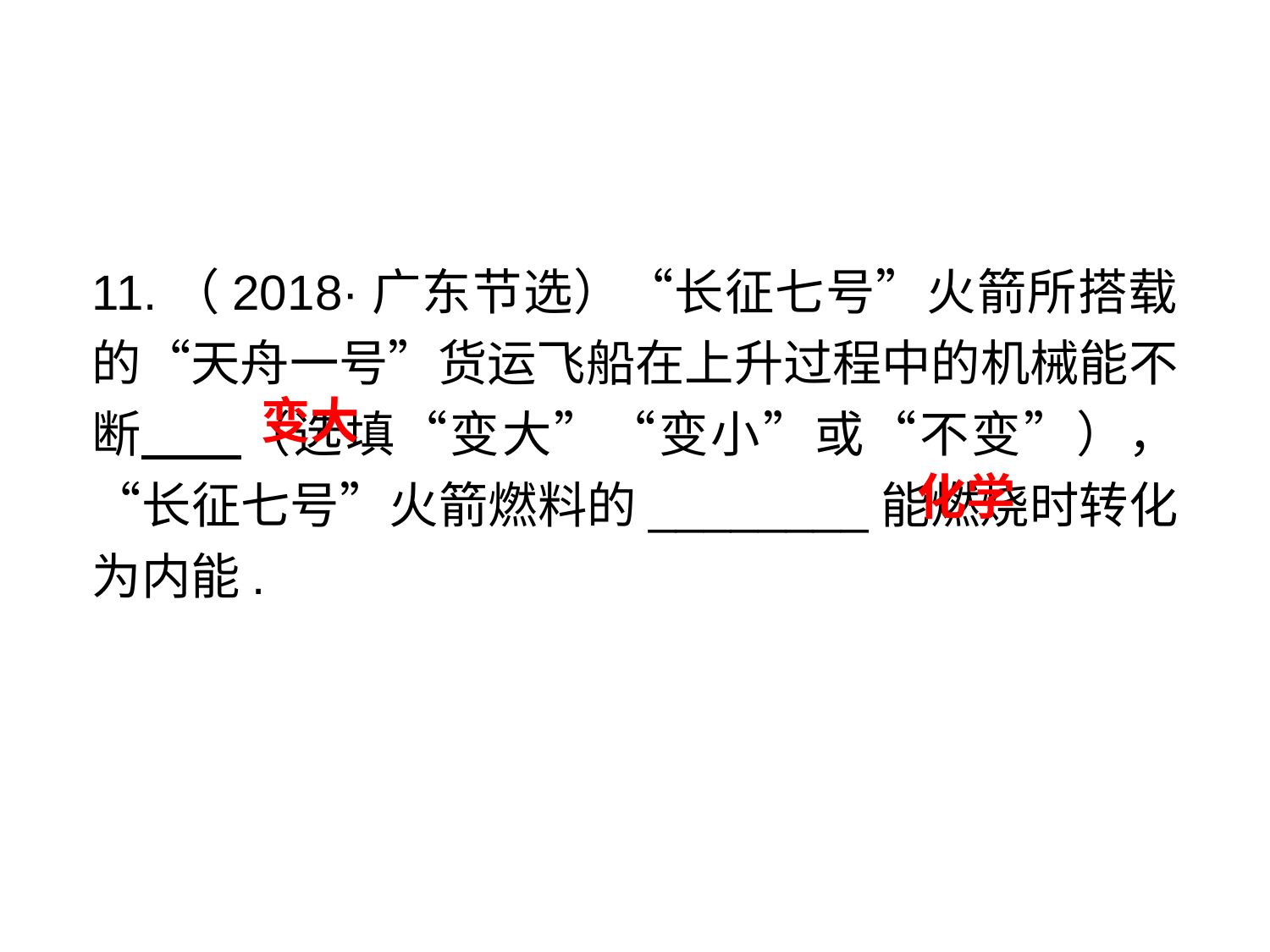

11.（2018·广东节选）“长征七号”火箭所搭载的“天舟一号”货运飞船在上升过程中的机械能不断       （选填“变大”“变小”或“不变”），“长征七号”火箭燃料的________能燃烧时转化为内能.
变大
化学